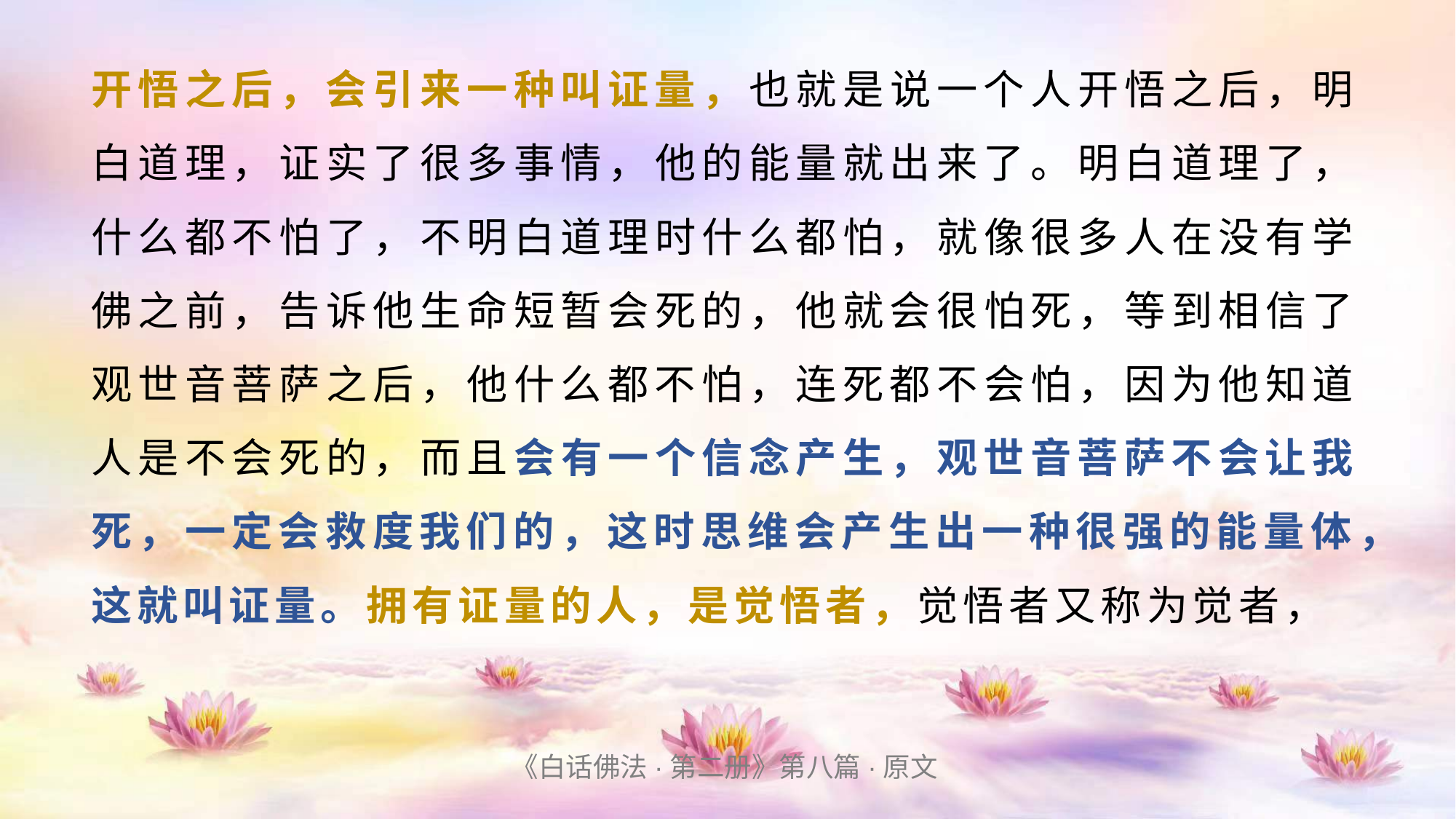

# 开悟之后，会引来一种叫证量，也就是说一个人开悟之后，明白道理，证实了很多事情，他的能量就出来了。明白道理了，什么都不怕了，不明白道理时什么都怕，就像很多人在没有学佛之前，告诉他生命短暂会死的，他就会很怕死，等到相信了观世音菩萨之后，他什么都不怕，连死都不会怕，因为他知道人是不会死的，而且会有一个信念产生，观世音菩萨不会让我死，一定会救度我们的，这时思维会产生出一种很强的能量体，这就叫证量。拥有证量的人，是觉悟者，觉悟者又称为觉者，
《白话佛法·第二册》第八篇·原文